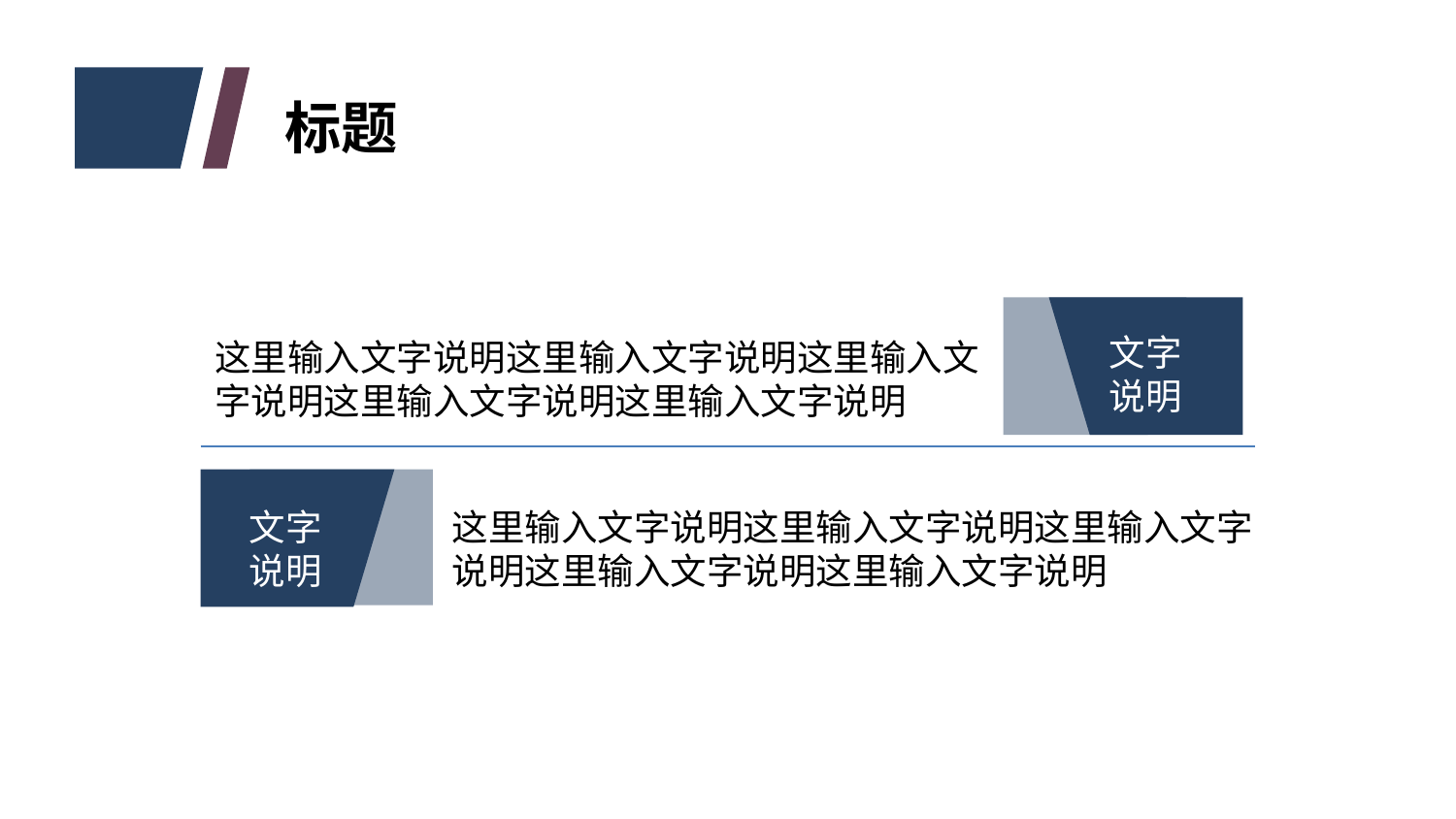

标题

文字
说明
这里输入文字说明这里输入文字说明这里输入文字说明这里输入文字说明这里输入文字说明

文字说明
这里输入文字说明这里输入文字说明这里输入文字说明这里输入文字说明这里输入文字说明